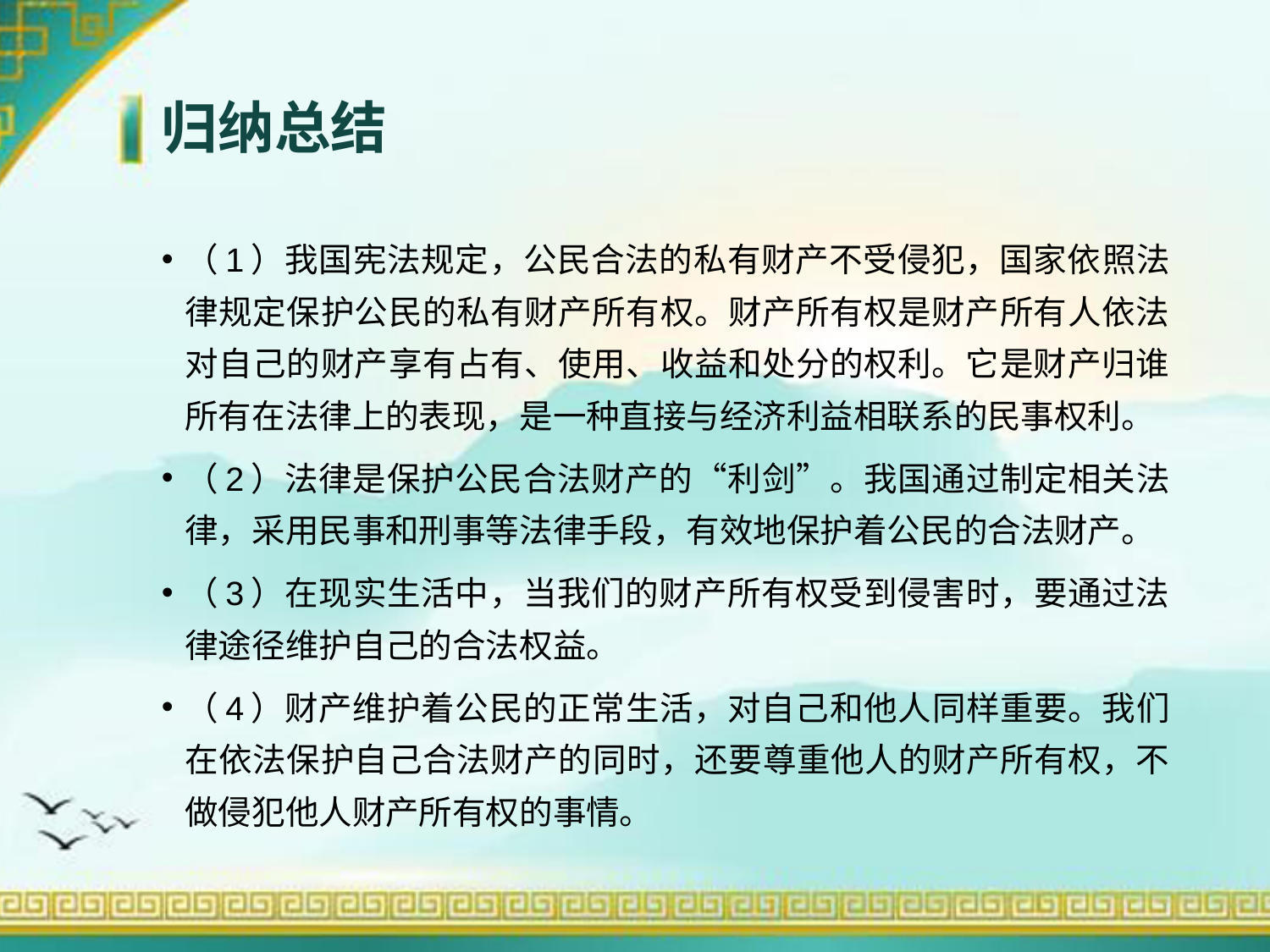

# 归纳总结
（1）我国宪法规定，公民合法的私有财产不受侵犯，国家依照法律规定保护公民的私有财产所有权。财产所有权是财产所有人依法对自己的财产享有占有、使用、收益和处分的权利。它是财产归谁所有在法律上的表现，是一种直接与经济利益相联系的民事权利。
（2）法律是保护公民合法财产的“利剑”。我国通过制定相关法律，采用民事和刑事等法律手段，有效地保护着公民的合法财产。
（3）在现实生活中，当我们的财产所有权受到侵害时，要通过法律途径维护自己的合法权益。
（4）财产维护着公民的正常生活，对自己和他人同样重要。我们在依法保护自己合法财产的同时，还要尊重他人的财产所有权，不做侵犯他人财产所有权的事情。